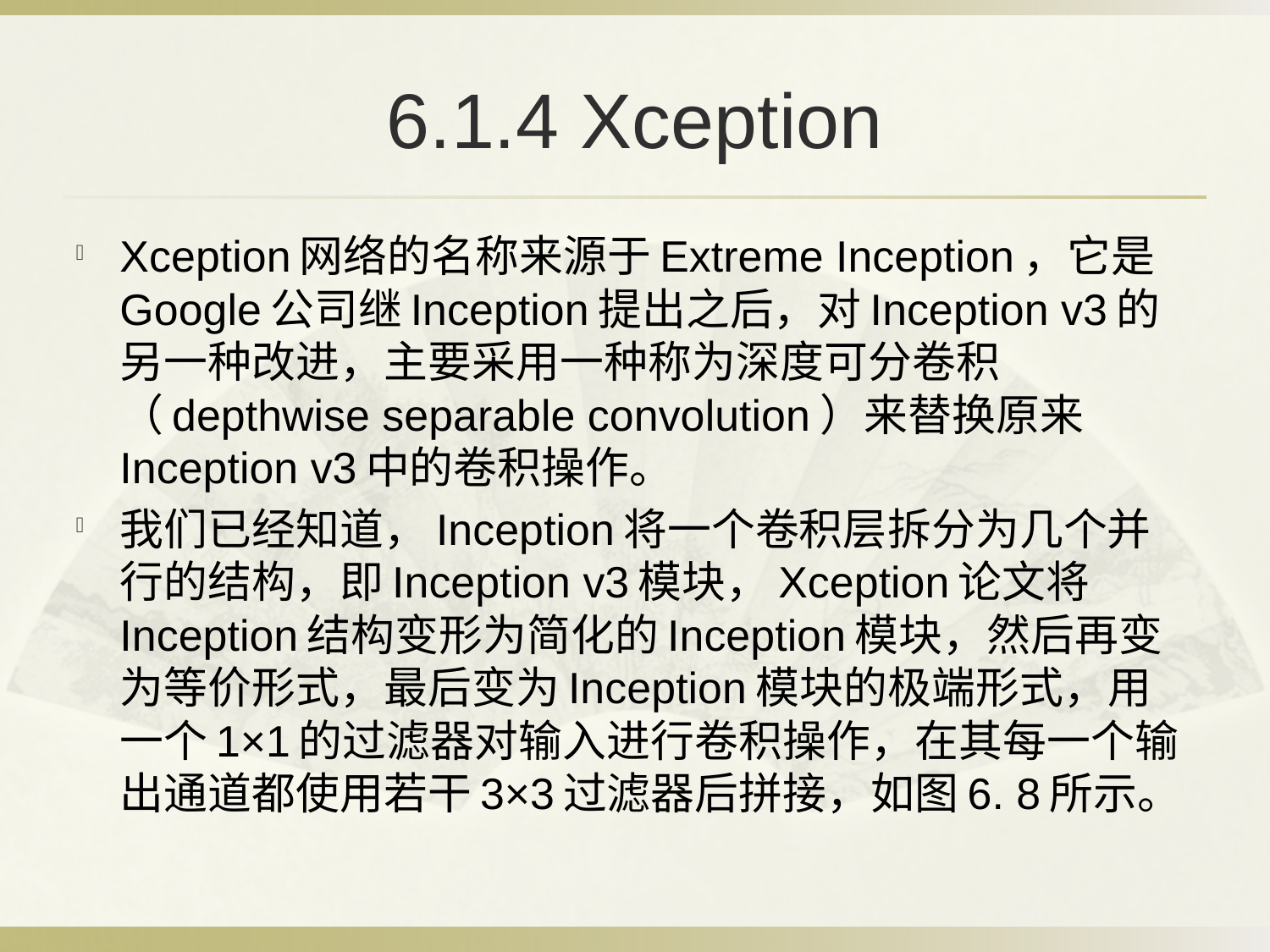

# 6.1.4 Xception
Xception网络的名称来源于Extreme Inception，它是Google公司继Inception提出之后，对Inception v3的另一种改进，主要采用一种称为深度可分卷积（depthwise separable convolution）来替换原来Inception v3中的卷积操作。
我们已经知道，Inception将一个卷积层拆分为几个并行的结构，即Inception v3模块，Xception论文将Inception结构变形为简化的Inception模块，然后再变为等价形式，最后变为Inception模块的极端形式，用一个1×1的过滤器对输入进行卷积操作，在其每一个输出通道都使用若干3×3过滤器后拼接，如图6. 8所示。